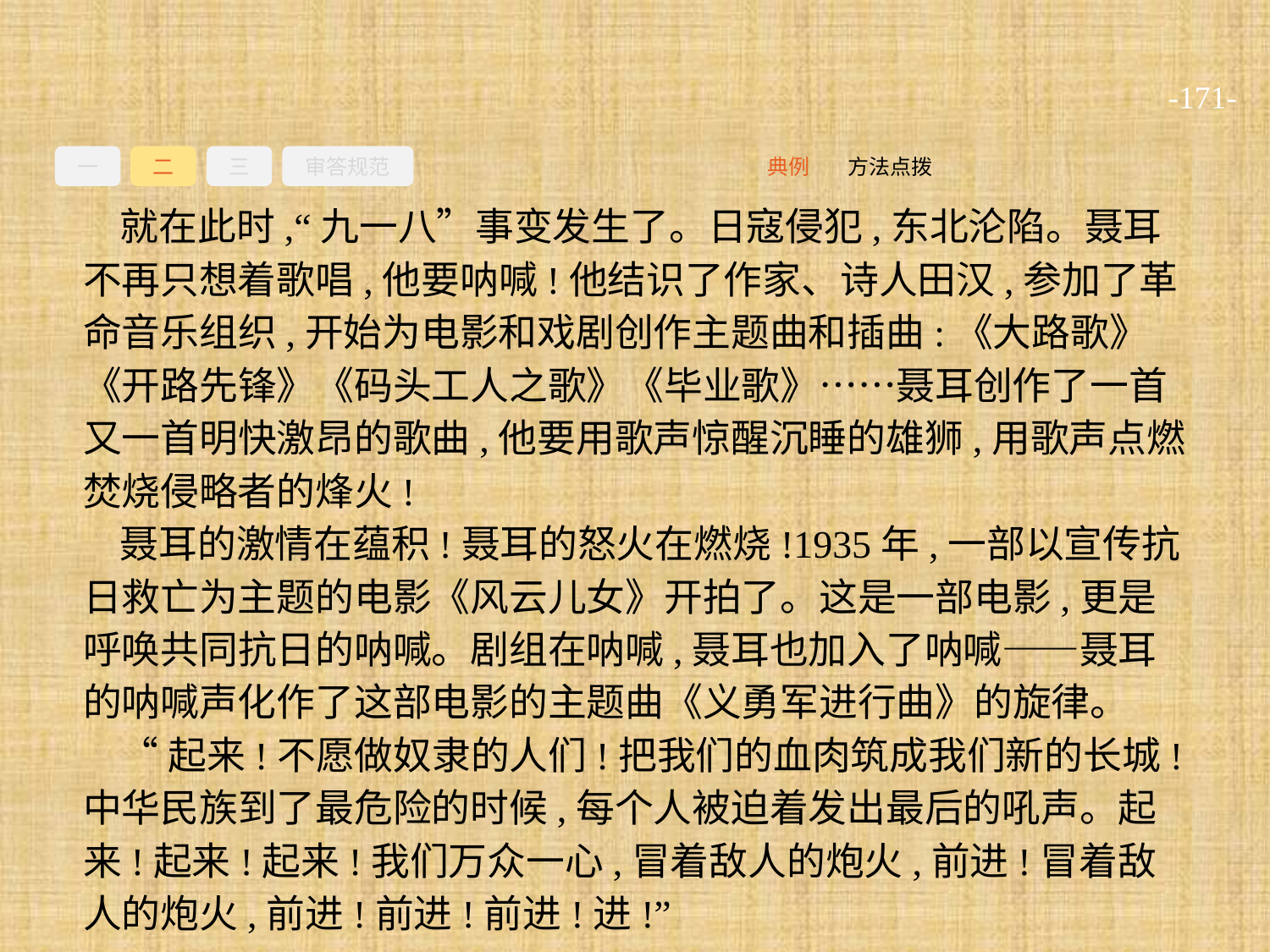

-171-
一
二
三
审答规范
方法点拨
典例
就在此时,“九一八”事变发生了。日寇侵犯,东北沦陷。聂耳不再只想着歌唱,他要呐喊!他结识了作家、诗人田汉,参加了革命音乐组织,开始为电影和戏剧创作主题曲和插曲:《大路歌》《开路先锋》《码头工人之歌》《毕业歌》……聂耳创作了一首又一首明快激昂的歌曲,他要用歌声惊醒沉睡的雄狮,用歌声点燃焚烧侵略者的烽火!
聂耳的激情在蕴积!聂耳的怒火在燃烧!1935年,一部以宣传抗日救亡为主题的电影《风云儿女》开拍了。这是一部电影,更是呼唤共同抗日的呐喊。剧组在呐喊,聂耳也加入了呐喊——聂耳的呐喊声化作了这部电影的主题曲《义勇军进行曲》的旋律。
“起来!不愿做奴隶的人们!把我们的血肉筑成我们新的长城!中华民族到了最危险的时候,每个人被迫着发出最后的吼声。起来!起来!起来!我们万众一心,冒着敌人的炮火,前进!冒着敌人的炮火,前进!前进!前进!进!”